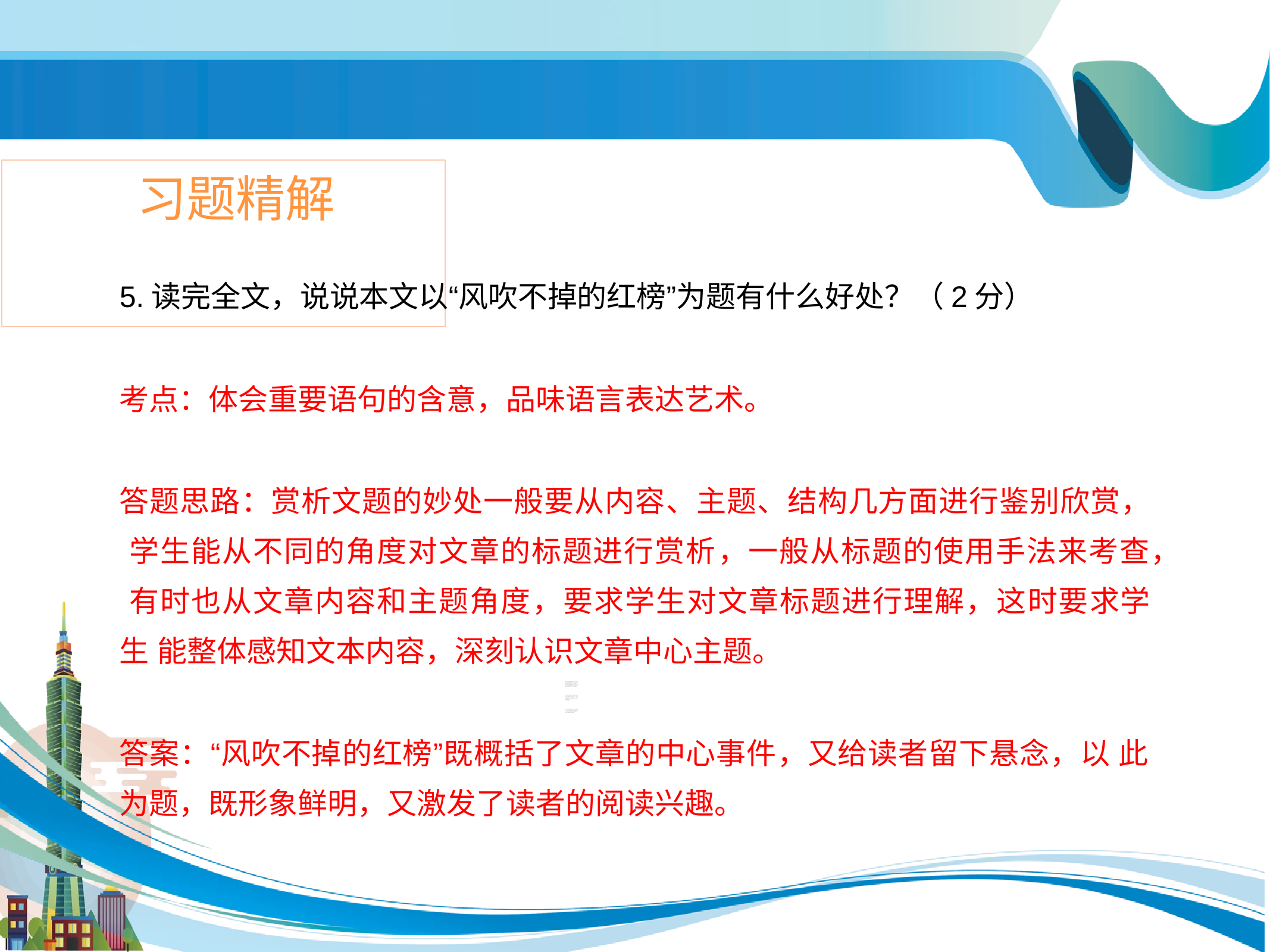

# 习题精解
5.读完全文，说说本文以“风吹不掉的红榜”为题有什么好处？（2分）

考点：体会重要语句的含意，品味语言表达艺术。

答题思路：赏析文题的妙处一般要从内容、主题、结构几方面进行鉴别欣赏，  学生能从不同的角度对文章的标题进行赏析，一般从标题的使用手法来考查， 有时也从文章内容和主题角度，要求学生对文章标题进行理解，这时要求学生 能整体感知文本内容，深刻认识文章中心主题。

答案：“风吹不掉的红榜”既概括了文章的中心事件，又给读者留下悬念，以 此为题，既形象鲜明，又激发了读者的阅读兴趣。